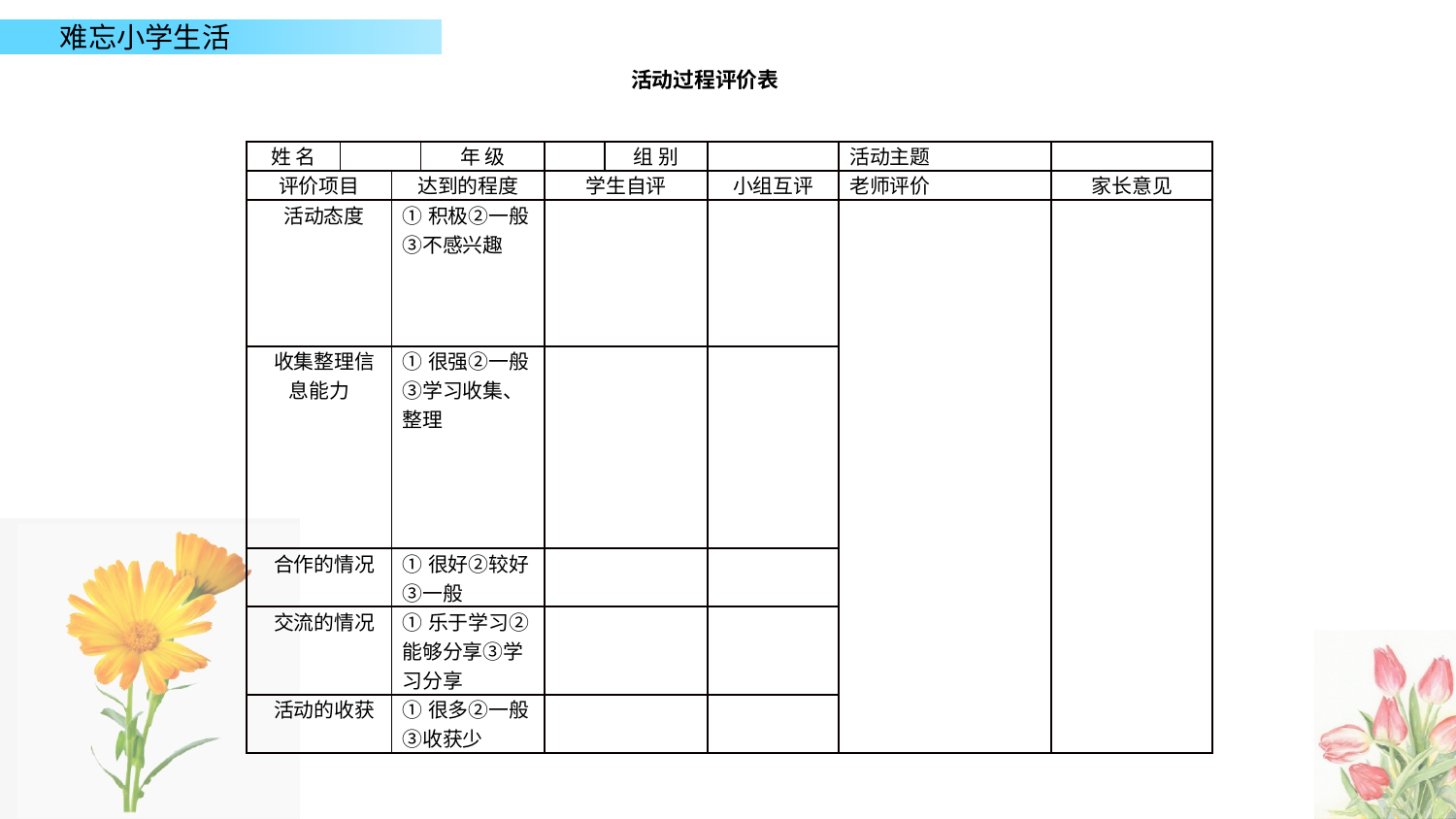

活动过程评价表
| 姓 名 |  |  | 年 级 |  | 组 别 |  | 活动主题 |  |
| --- | --- | --- | --- | --- | --- | --- | --- | --- |
| 评价项目 |  | 达到的程度 |  | 学生自评 |  | 小组互评 | 老师评价 | 家长意见 |
| 活动态度 |  | ①积极②一般③不感兴趣 |  |  |  |  |  |  |
| 收集整理信息能力 |  | ①很强②一般③学习收集、整理 |  |  |  |  |  |  |
| 合作的情况 |  | ①很好②较好③一般 |  |  |  |  |  |  |
| 交流的情况 |  | ①乐于学习②能够分享③学习分享 |  |  |  |  |  |  |
| 活动的收获 |  | ①很多②一般③收获少 |  |  |  |  |  |  |